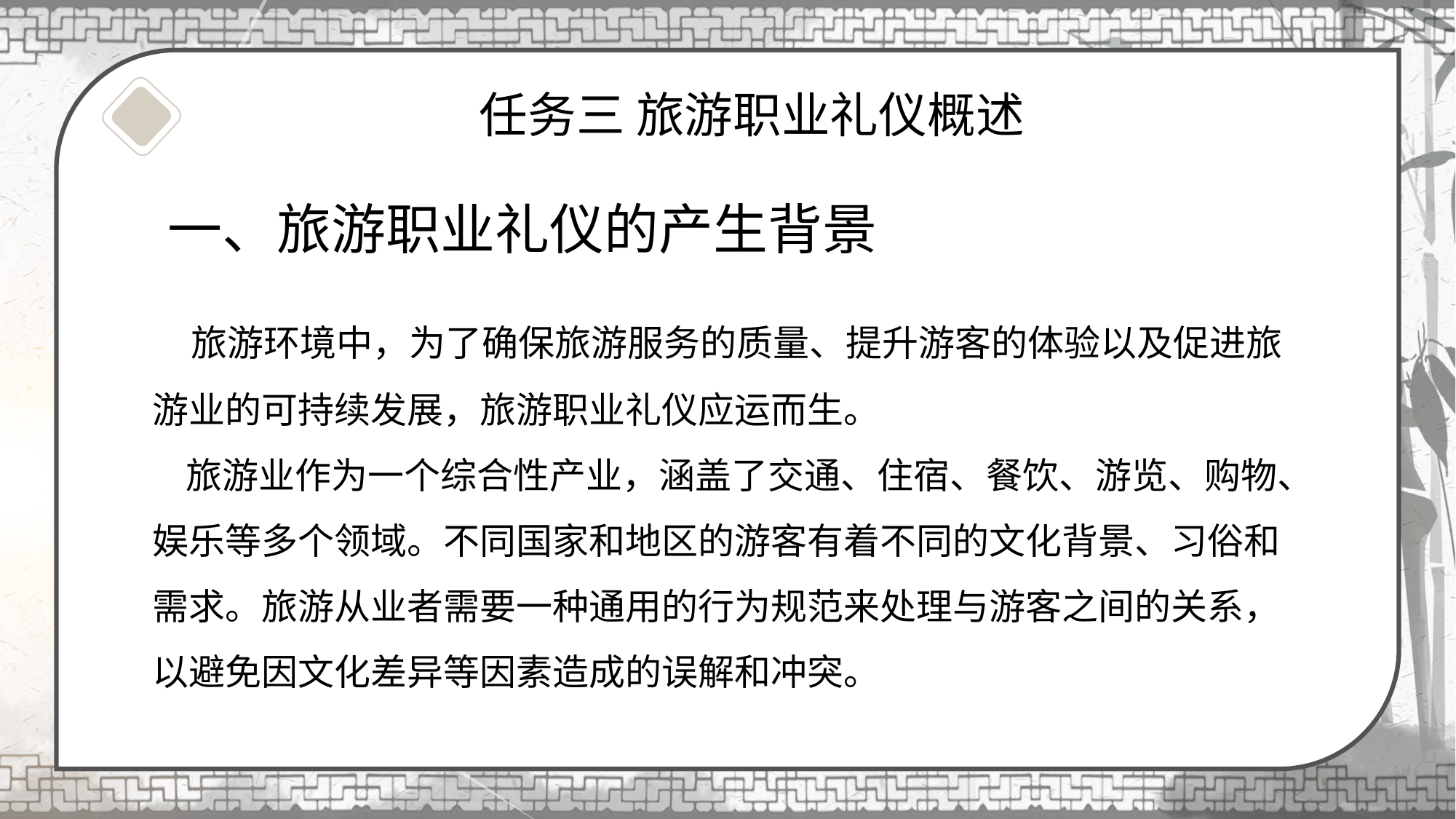

# 任务三 旅游职业礼仪概述
一、旅游职业礼仪的产生背景
   旅游环境中，为了确保旅游服务的质量、提升游客的体验以及促进旅游业的可持续发展，旅游职业礼仪应运而生。
   旅游业作为一个综合性产业，涵盖了交通、住宿、餐饮、游览、购物、娱乐等多个领域。不同国家和地区的游客有着不同的文化背景、习俗和需求。旅游从业者需要一种通用的行为规范来处理与游客之间的关系，以避免因文化差异等因素造成的误解和冲突。